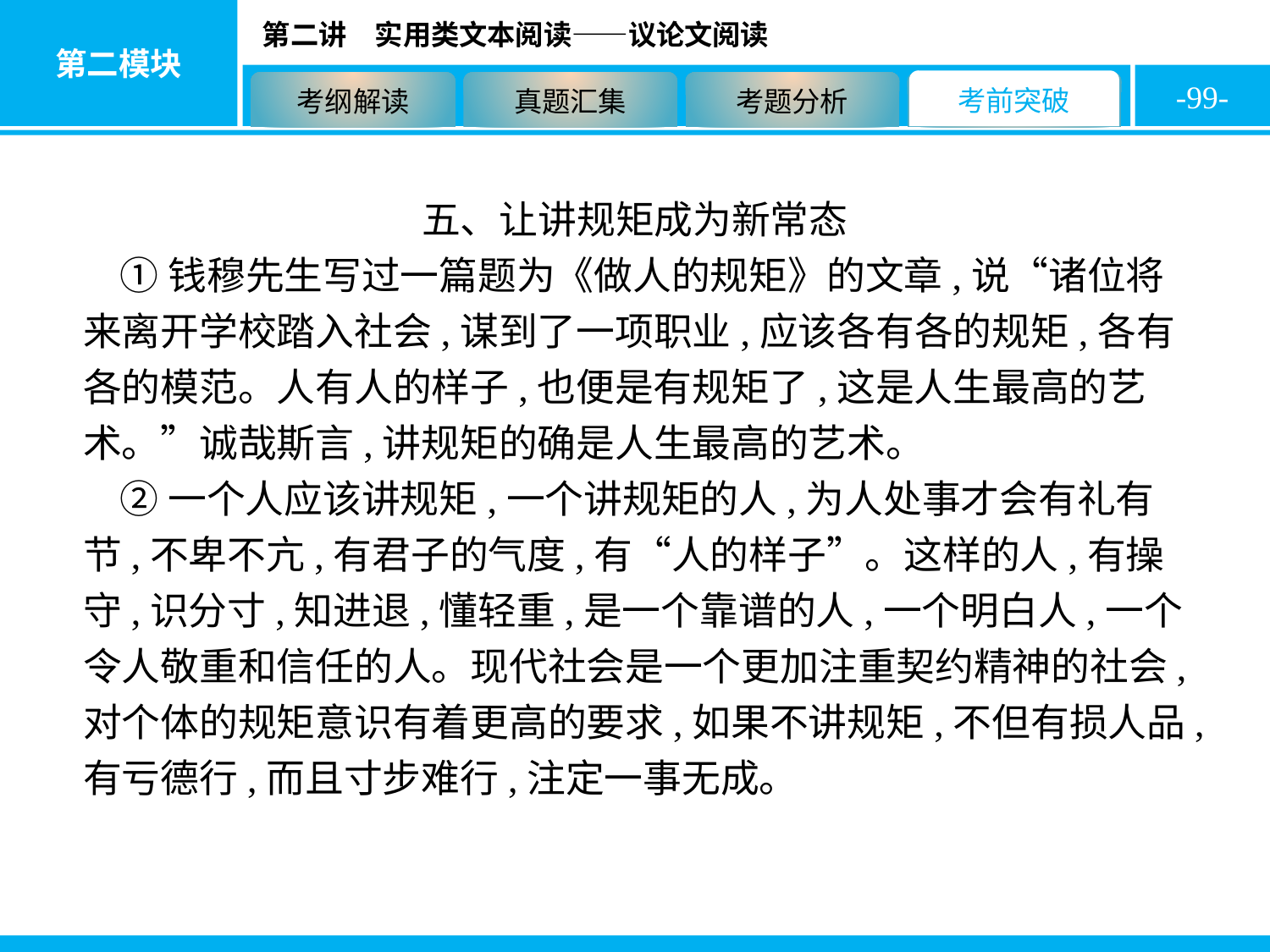

-99-
五、让讲规矩成为新常态
①钱穆先生写过一篇题为《做人的规矩》的文章,说“诸位将来离开学校踏入社会,谋到了一项职业,应该各有各的规矩,各有各的模范。人有人的样子,也便是有规矩了,这是人生最高的艺术。”诚哉斯言,讲规矩的确是人生最高的艺术。
②一个人应该讲规矩,一个讲规矩的人,为人处事才会有礼有节,不卑不亢,有君子的气度,有“人的样子”。这样的人,有操守,识分寸,知进退,懂轻重,是一个靠谱的人,一个明白人,一个令人敬重和信任的人。现代社会是一个更加注重契约精神的社会,对个体的规矩意识有着更高的要求,如果不讲规矩,不但有损人品,有亏德行,而且寸步难行,注定一事无成。